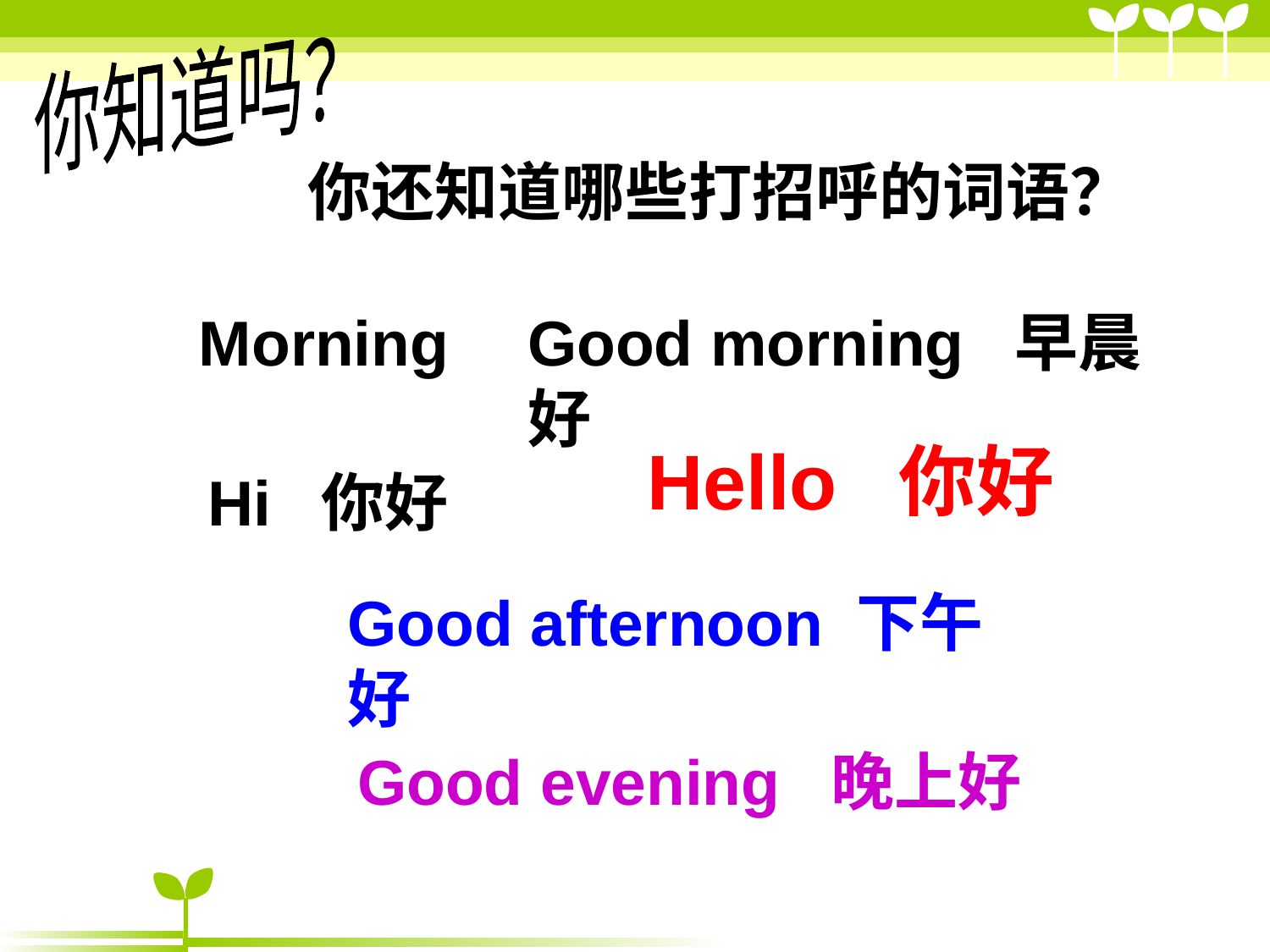

你知道吗？
你还知道哪些打招呼的词语？
Morning
Good morning  早晨好
Hello  你好
Hi  你好
Good afternoon 下午好
Good evening  晚上好